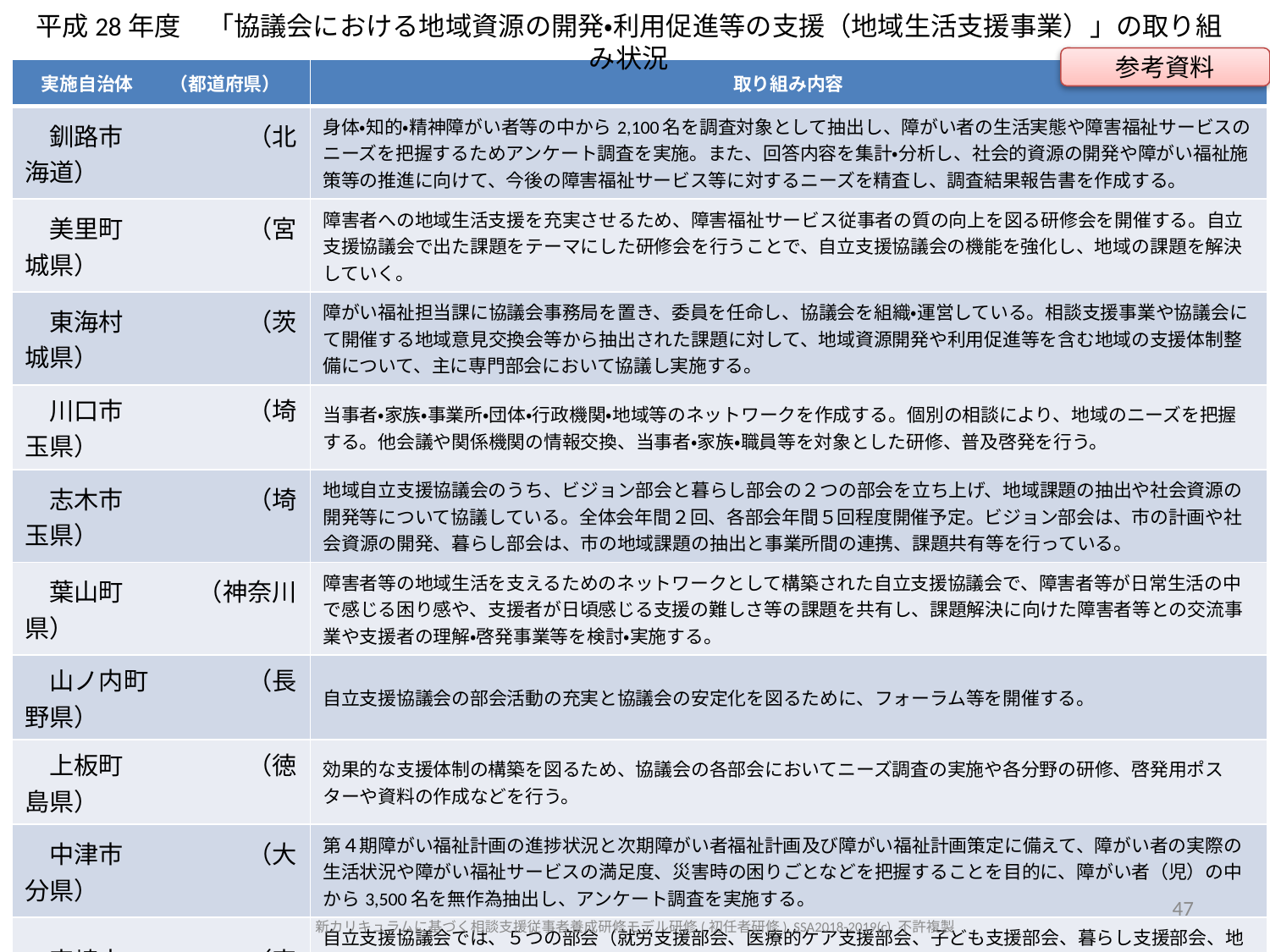

平成28年度　「協議会における地域資源の開発・利用促進等の支援（地域生活支援事業）」の取り組み状況
参考資料
| 実施自治体　　（都道府県） | 取り組み内容 |
| --- | --- |
| 釧路市　　　　　（北海道） | 身体・知的・精神障がい者等の中から2,100名を調査対象として抽出し、障がい者の生活実態や障害福祉サービスのニーズを把握するためアンケート調査を実施。また、回答内容を集計・分析し、社会的資源の開発や障がい福祉施策等の推進に向けて、今後の障害福祉サービス等に対するニーズを精査し、調査結果報告書を作成する。 |
| 美里町　　　　　（宮城県） | 障害者への地域生活支援を充実させるため、障害福祉サービス従事者の質の向上を図る研修会を開催する。自立支援協議会で出た課題をテーマにした研修会を行うことで、自立支援協議会の機能を強化し、地域の課題を解決していく。 |
| 東海村　　　　　（茨城県） | 障がい福祉担当課に協議会事務局を置き、委員を任命し、協議会を組織・運営している。相談支援事業や協議会にて開催する地域意見交換会等から抽出された課題に対して、地域資源開発や利用促進等を含む地域の支援体制整備について、主に専門部会において協議し実施する。 |
| 川口市　　　　　（埼玉県） | 当事者・家族・事業所・団体・行政機関・地域等のネットワークを作成する。個別の相談により、地域のニーズを把握する。他会議や関係機関の情報交換、当事者・家族・職員等を対象とした研修、普及啓発を行う。 |
| 志木市　　　　　（埼玉県） | 地域自立支援協議会のうち、ビジョン部会と暮らし部会の２つの部会を立ち上げ、地域課題の抽出や社会資源の開発等について協議している。全体会年間２回、各部会年間５回程度開催予定。ビジョン部会は、市の計画や社会資源の開発、暮らし部会は、市の地域課題の抽出と事業所間の連携、課題共有等を行っている。 |
| 葉山町　　　（神奈川県） | 障害者等の地域生活を支えるためのネットワークとして構築された自立支援協議会で、障害者等が日常生活の中で感じる困り感や、支援者が日頃感じる支援の難しさ等の課題を共有し、課題解決に向けた障害者等との交流事業や支援者の理解・啓発事業等を検討・実施する。 |
| 山ノ内町　　　　（長野県） | 自立支援協議会の部会活動の充実と協議会の安定化を図るために、フォーラム等を開催する。 |
| 上板町　　　　　（徳島県） | 効果的な支援体制の構築を図るため、協議会の各部会においてニーズ調査の実施や各分野の研修、啓発用ポスターや資料の作成などを行う。 |
| 中津市　　　　　（大分県） | 第４期障がい福祉計画の進捗状況と次期障がい者福祉計画及び障がい福祉計画策定に備えて、障がい者の実際の生活状況や障がい福祉サービスの満足度、災害時の困りごとなどを把握することを目的に、障がい者（児）の中から3,500名を無作為抽出し、アンケート調査を実施する。 |
| 宮崎市　　　　　（宮崎県） | 自立支援協議会では、５つの部会（就労支援部会、医療的ケア支援部会、子ども支援部会、暮らし支援部会、地域移行支援部会）や、２つのプロジェクト（福祉のまなびサポートプロジェクト等）を設置し、障害のある方々のよりよい生活について協議を重ねながら、成果物作成やシンポジウムの開催等を行い、誰もが住みやすいまちづくりを実現していく。 |
| 薩摩川内市（鹿児島県） | 自立支援協議会専任職員を配置し、各専門分野において把握した地域課題の解決に向けた地域資源の開発・利用推進に向けた取り組みを行う。また、関係機関が連携した支援ができるよう調整し、チームアプローチができる体制を構築する。 |
47
新カリキュラムに基づく相談支援従事者養成研修モデル研修(初任者研修), SSA2018-2019(c) 不許複製